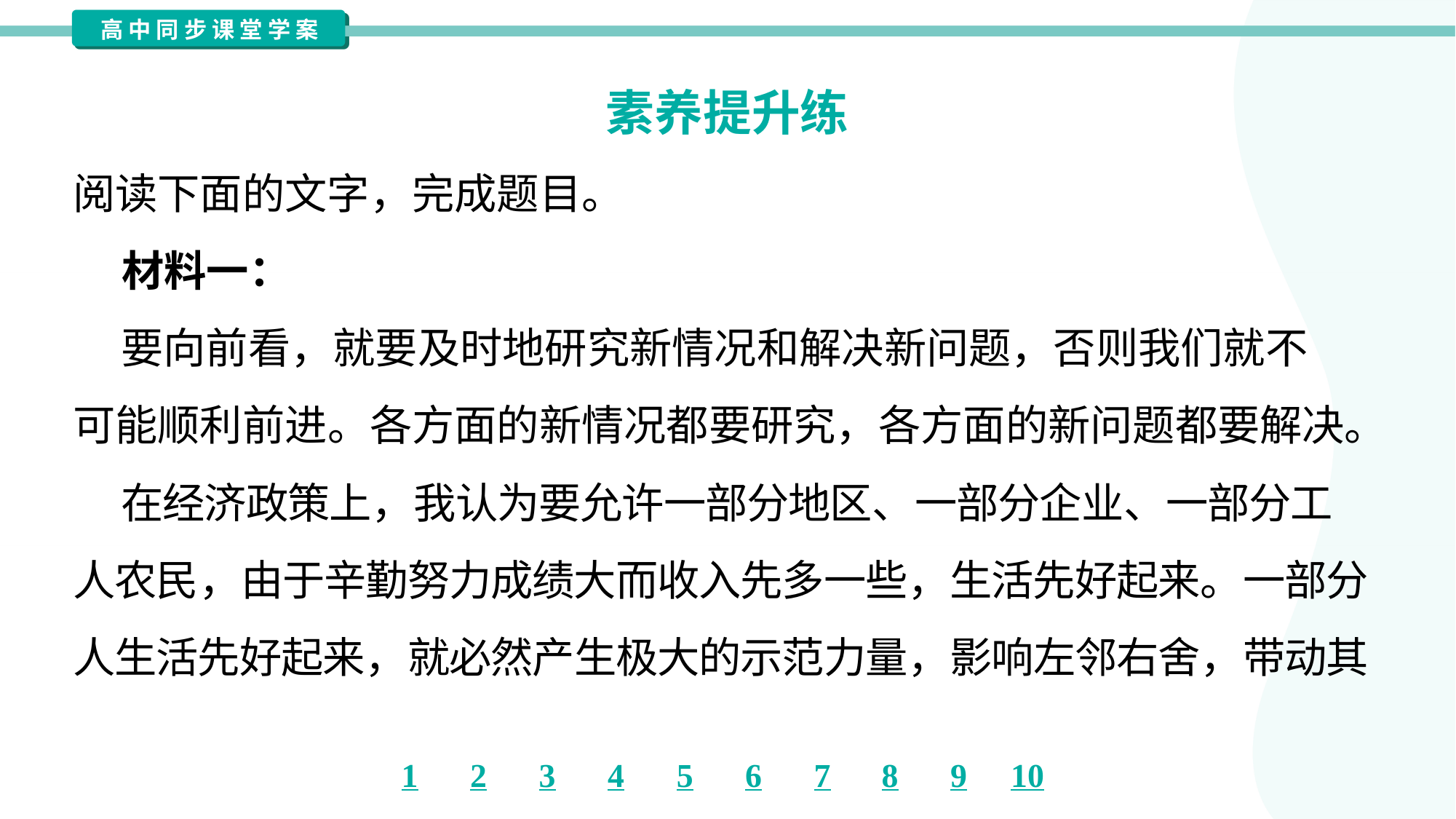

素养提升练
阅读下面的文字，完成题目。
    材料一：
    要向前看，就要及时地研究新情况和解决新问题，否则我们就不
可能顺利前进。各方面的新情况都要研究，各方面的新问题都要解决。
    在经济政策上，我认为要允许一部分地区、一部分企业、一部分工
人农民，由于辛勤努力成绩大而收入先多一些，生活先好起来。一部分
人生活先好起来，就必然产生极大的示范力量，影响左邻右舍，带动其